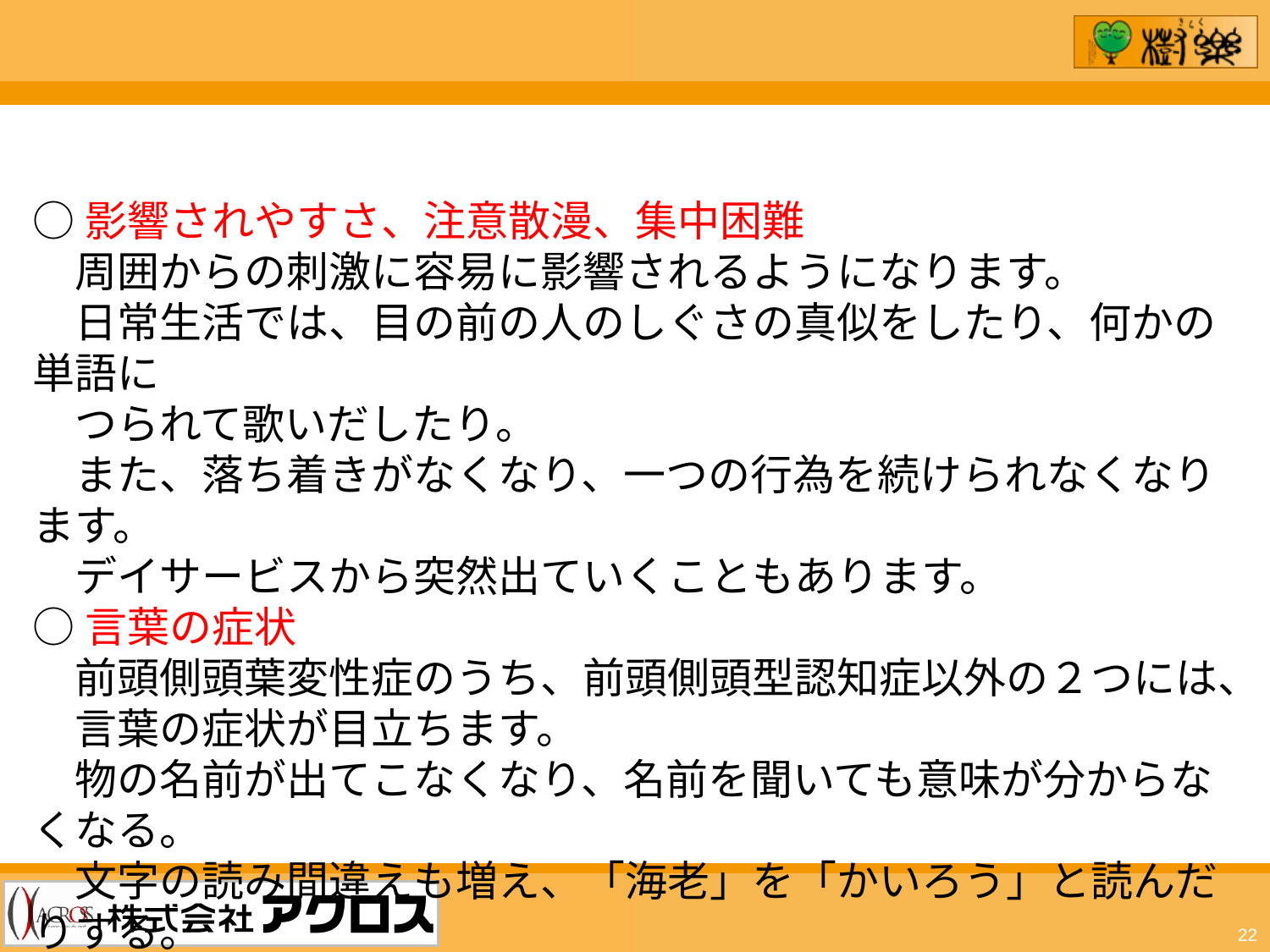

○影響されやすさ、注意散漫、集中困難
　周囲からの刺激に容易に影響されるようになります。
　日常生活では、目の前の人のしぐさの真似をしたり、何かの単語に
　つられて歌いだしたり。
　また、落ち着きがなくなり、一つの行為を続けられなくなります。
　デイサービスから突然出ていくこともあります。
○言葉の症状
　前頭側頭葉変性症のうち、前頭側頭型認知症以外の２つには、
　言葉の症状が目立ちます。
　物の名前が出てこなくなり、名前を聞いても意味が分からなくなる。
　文字の読み間違えも増え、「海老」を「かいろう」と読んだりする。
22